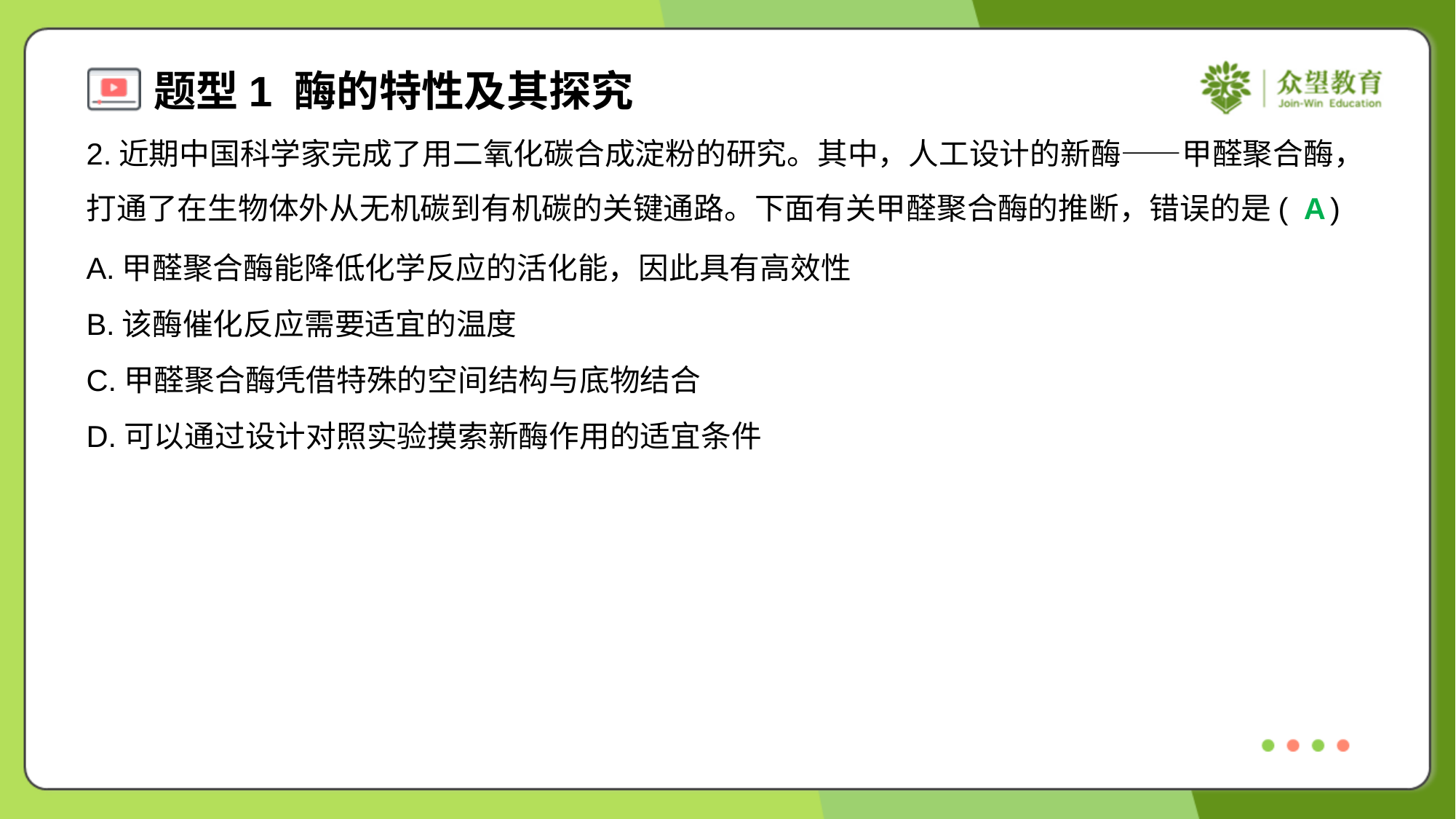

2.近期中国科学家完成了用二氧化碳合成淀粉的研究。其中，人工设计的新酶——甲醛聚合酶，
打通了在生物体外从无机碳到有机碳的关键通路。下面有关甲醛聚合酶的推断，错误的是(     )
A
A.甲醛聚合酶能降低化学反应的活化能，因此具有高效性
B.该酶催化反应需要适宜的温度
C.甲醛聚合酶凭借特殊的空间结构与底物结合
D.可以通过设计对照实验摸索新酶作用的适宜条件